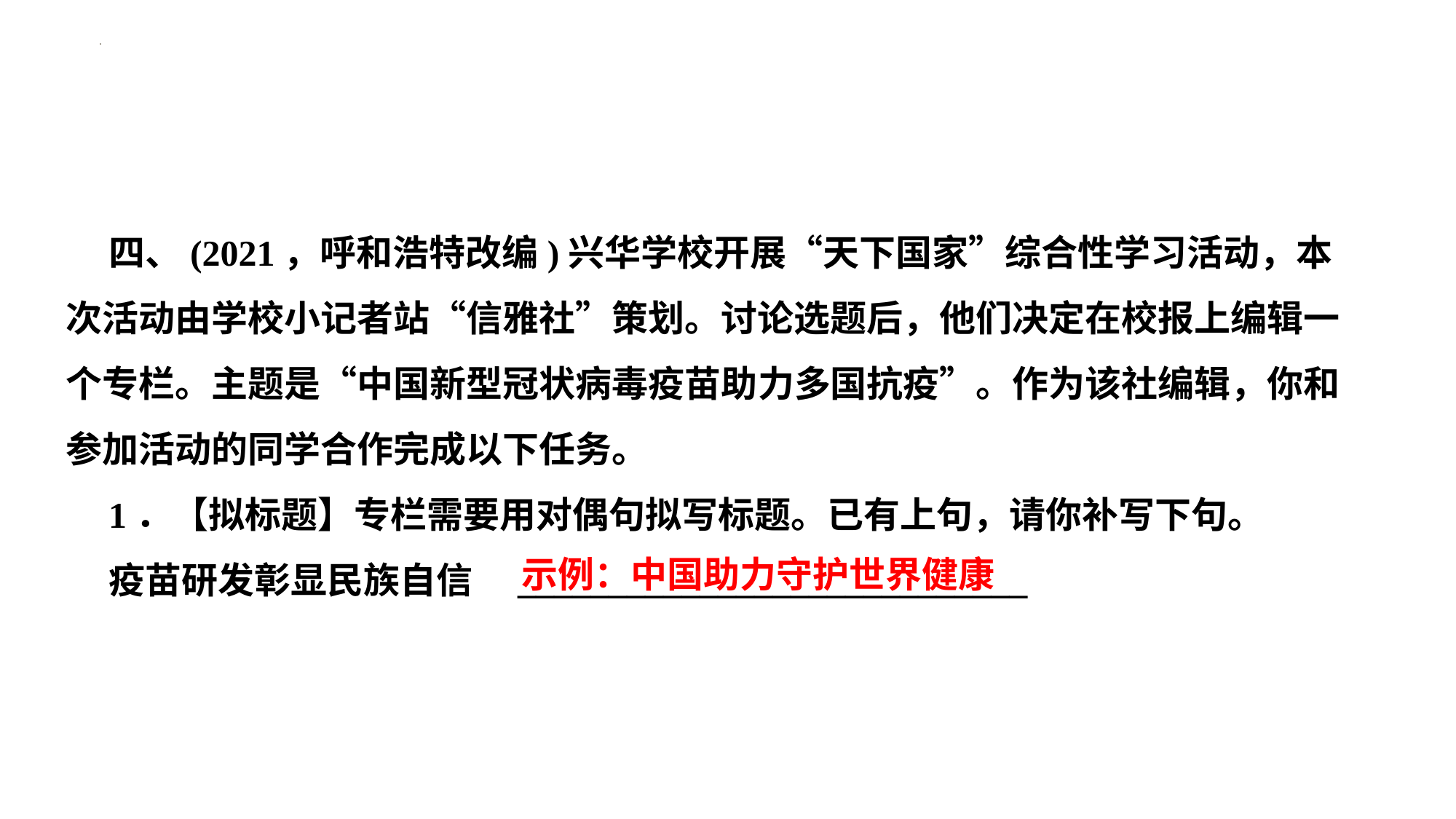

四、(2021，呼和浩特改编)兴华学校开展“天下国家”综合性学习活动，本次活动由学校小记者站“信雅社”策划。讨论选题后，他们决定在校报上编辑一个专栏。主题是“中国新型冠状病毒疫苗助力多国抗疫”。作为该社编辑，你和参加活动的同学合作完成以下任务。
1．【拟标题】专栏需要用对偶句拟写标题。已有上句，请你补写下句。
疫苗研发彰显民族自信　____________________________
示例：中国助力守护世界健康